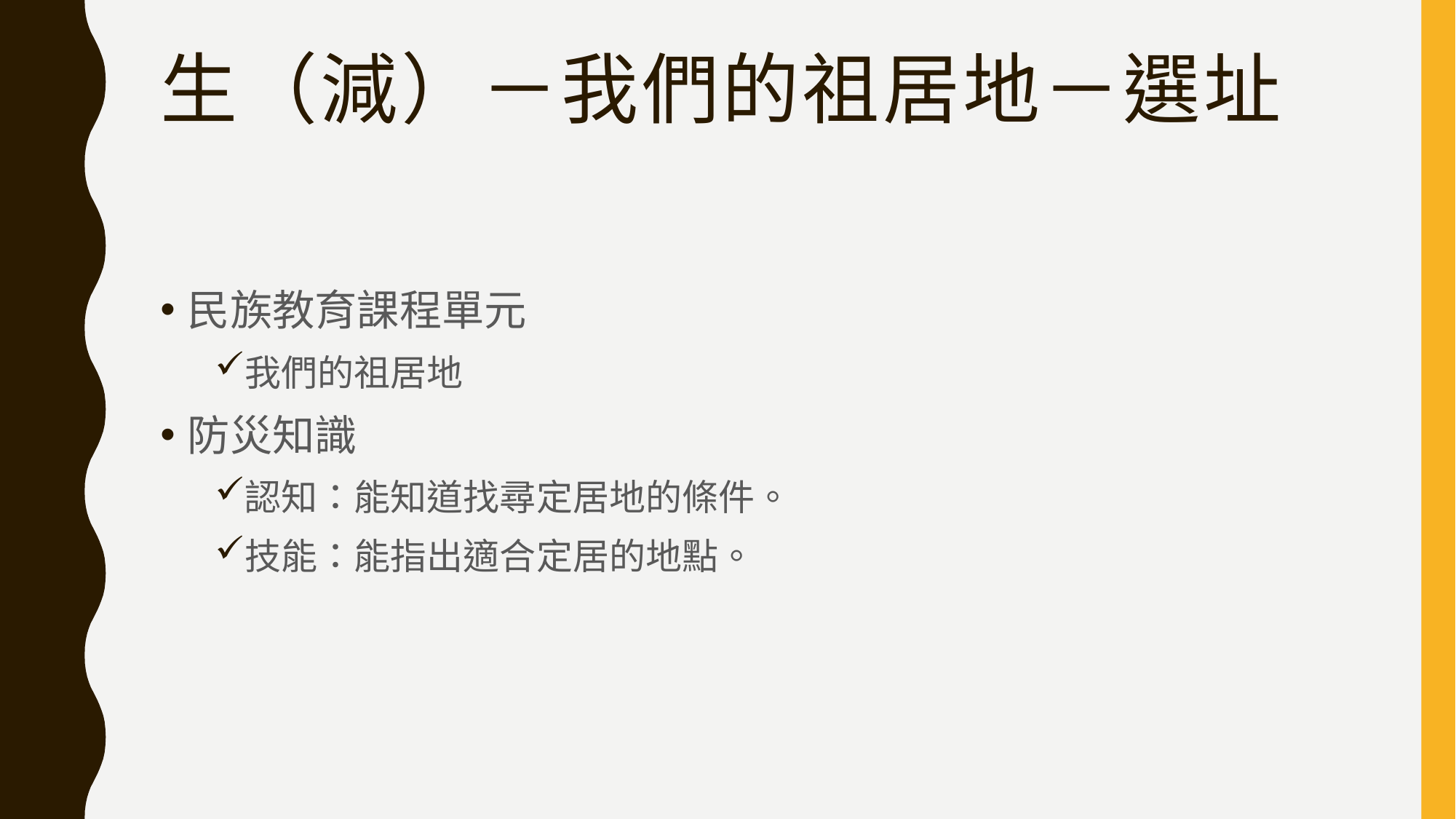

# 生（減）－我們的祖居地－選址
民族教育課程單元
我們的祖居地
防災知識
認知：能知道找尋定居地的條件。
技能：能指出適合定居的地點。